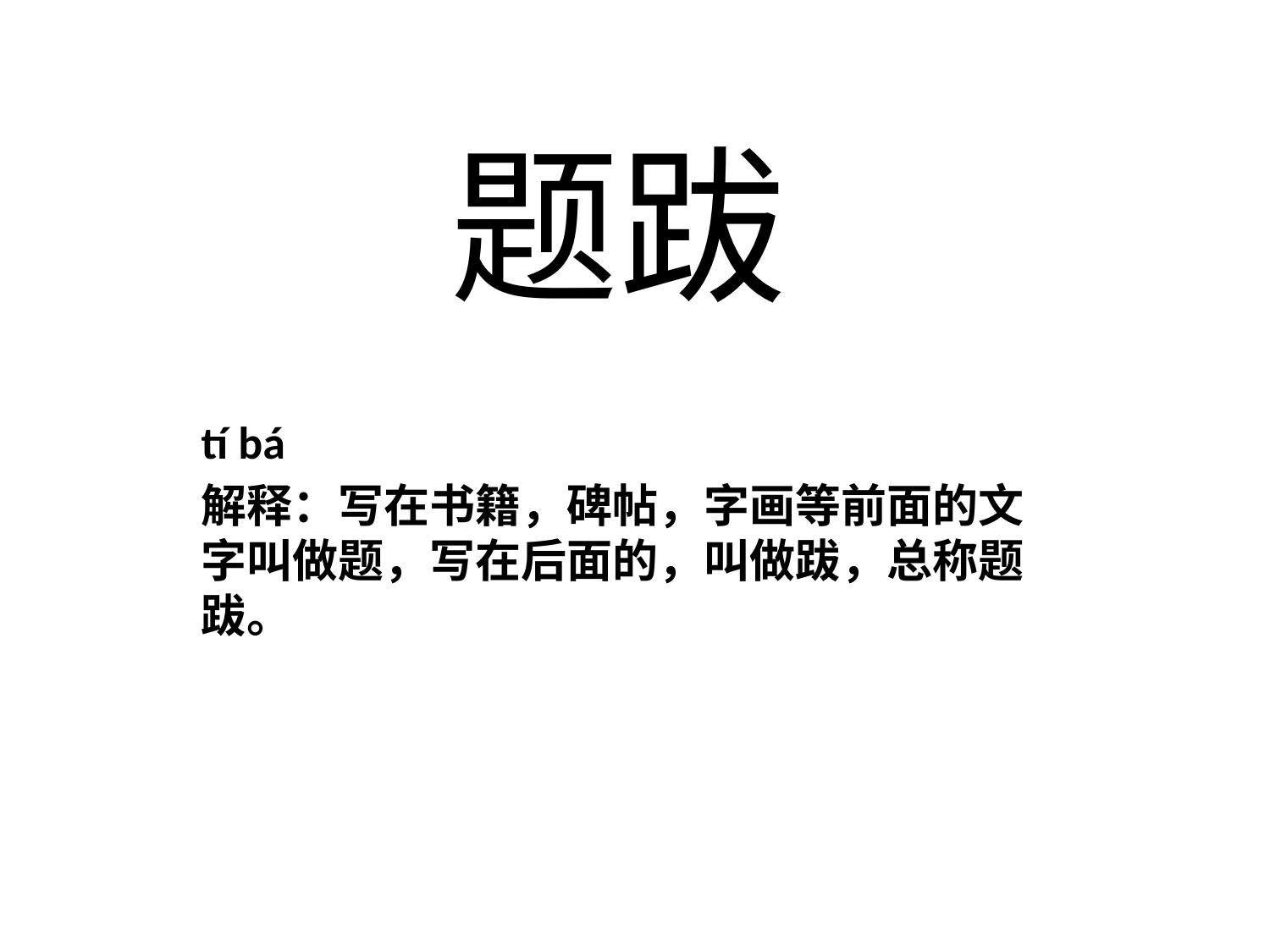

# 题跋
tí bá
解释：写在书籍，碑帖，字画等前面的文字叫做题，写在后面的，叫做跋，总称题跋。